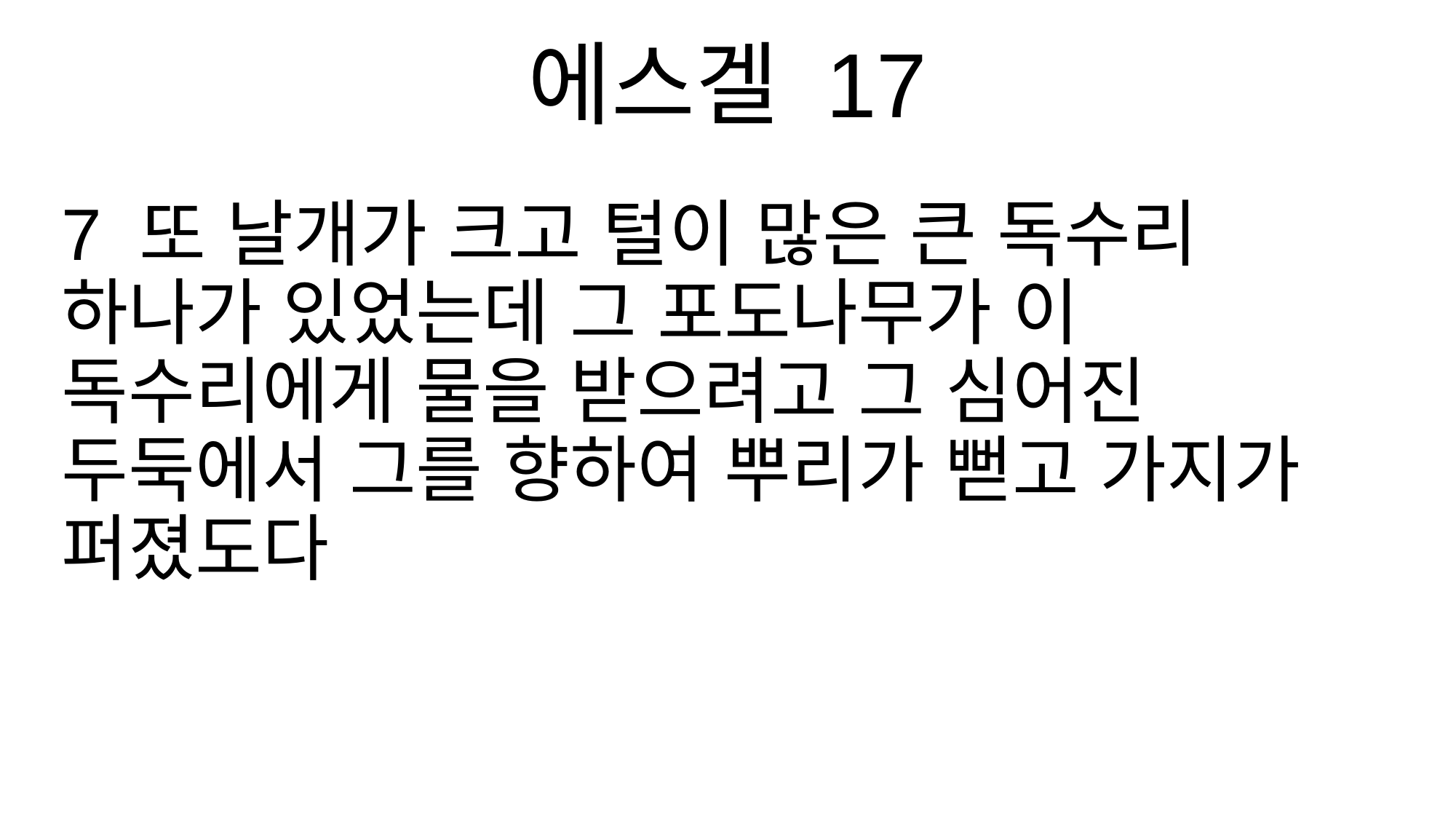

에스겔 17
7 또 날개가 크고 털이 많은 큰 독수리 하나가 있었는데 그 포도나무가 이 독수리에게 물을 받으려고 그 심어진 두둑에서 그를 향하여 뿌리가 뻗고 가지가 퍼졌도다